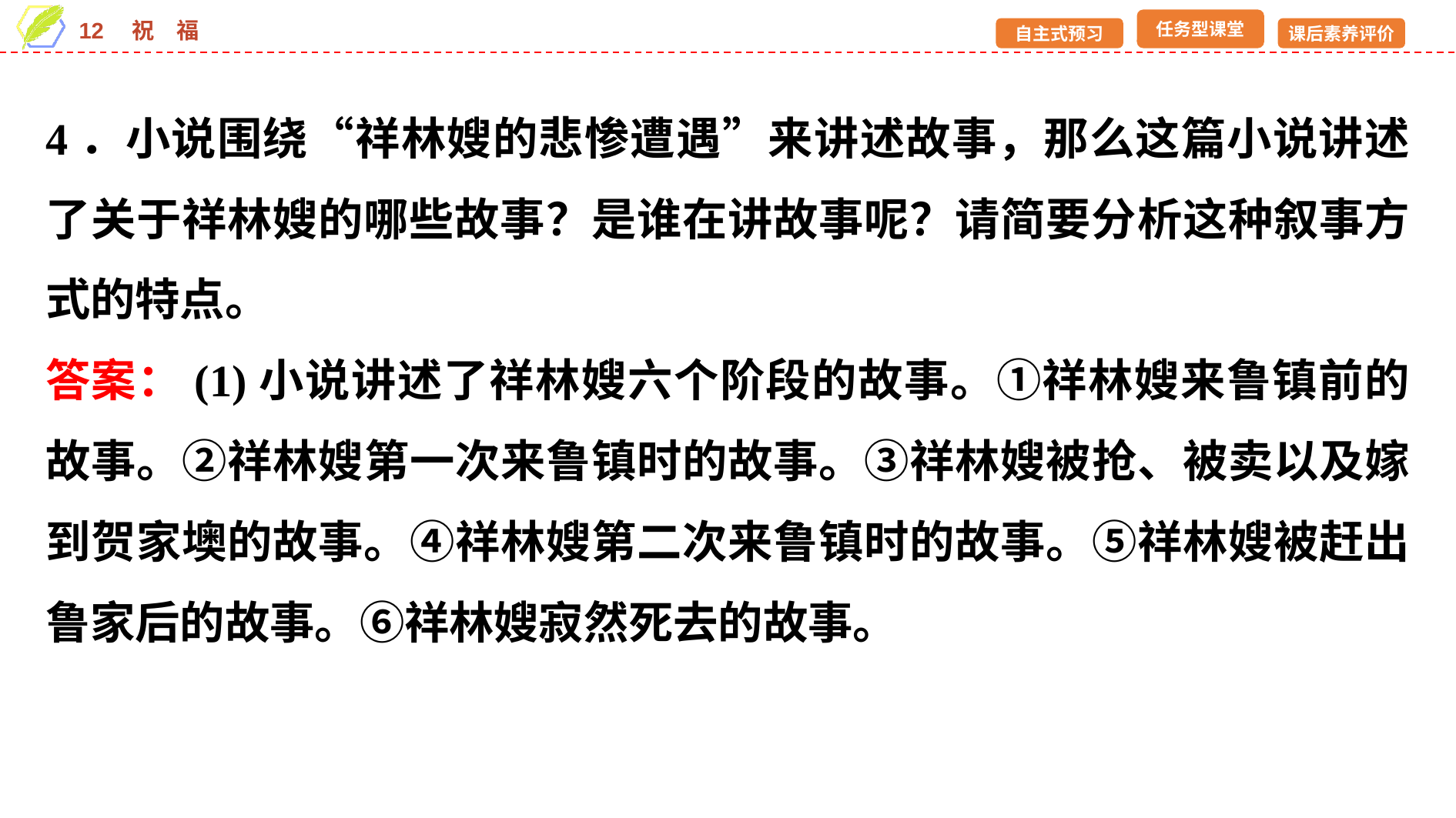

4．小说围绕“祥林嫂的悲惨遭遇”来讲述故事，那么这篇小说讲述了关于祥林嫂的哪些故事？是谁在讲故事呢？请简要分析这种叙事方式的特点。
答案：(1)小说讲述了祥林嫂六个阶段的故事。①祥林嫂来鲁镇前的故事。②祥林嫂第一次来鲁镇时的故事。③祥林嫂被抢、被卖以及嫁到贺家墺的故事。④祥林嫂第二次来鲁镇时的故事。⑤祥林嫂被赶出鲁家后的故事。⑥祥林嫂寂然死去的故事。